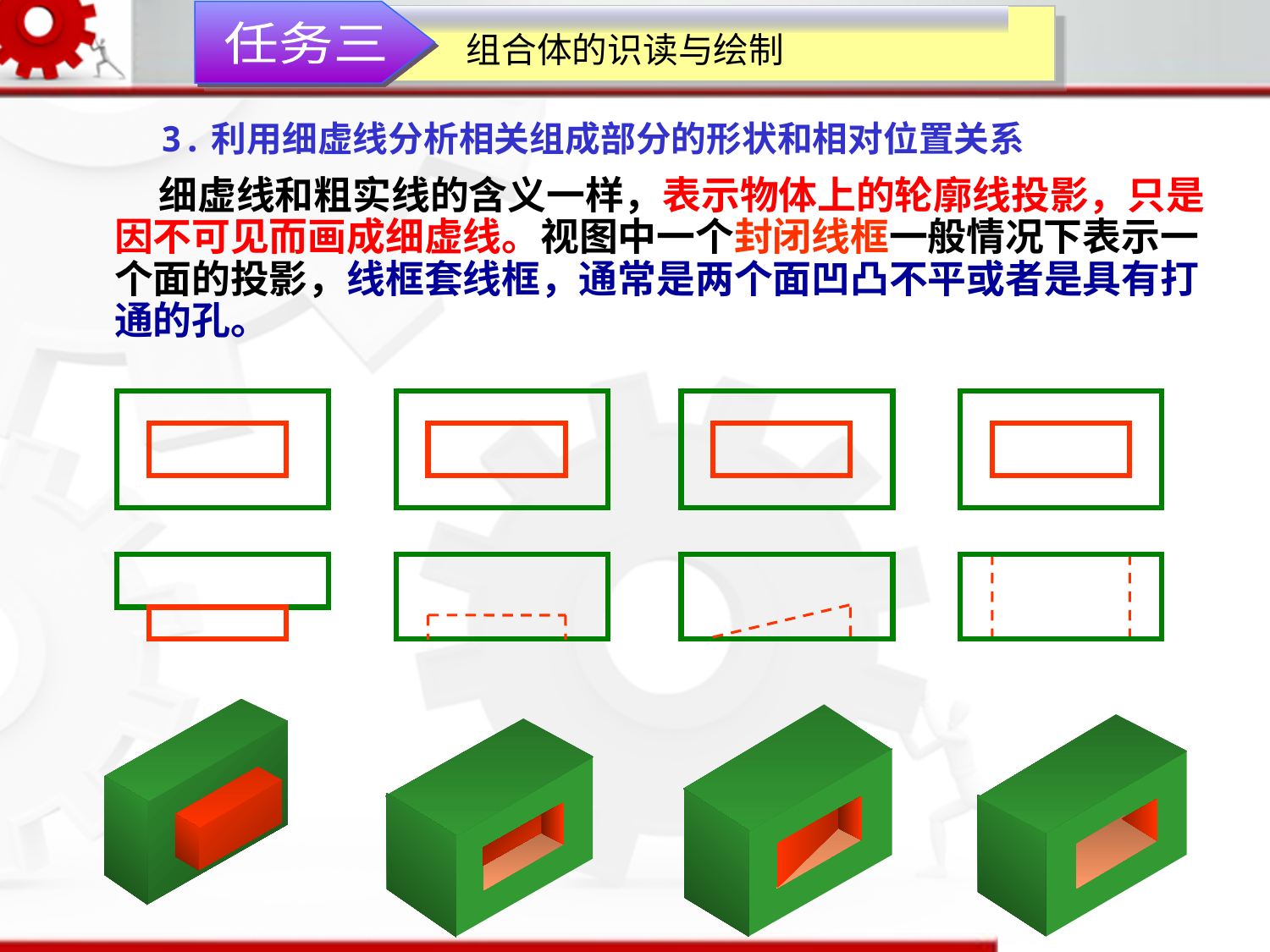

任务三
组合体的识读与绘制
3.利用细虚线分析相关组成部分的形状和相对位置关系
    细虚线和粗实线的含义一样，表示物体上的轮廓线投影，只是因不可见而画成细虚线。视图中一个封闭线框一般情况下表示一个面的投影，线框套线框，通常是两个面凹凸不平或者是具有打通的孔。